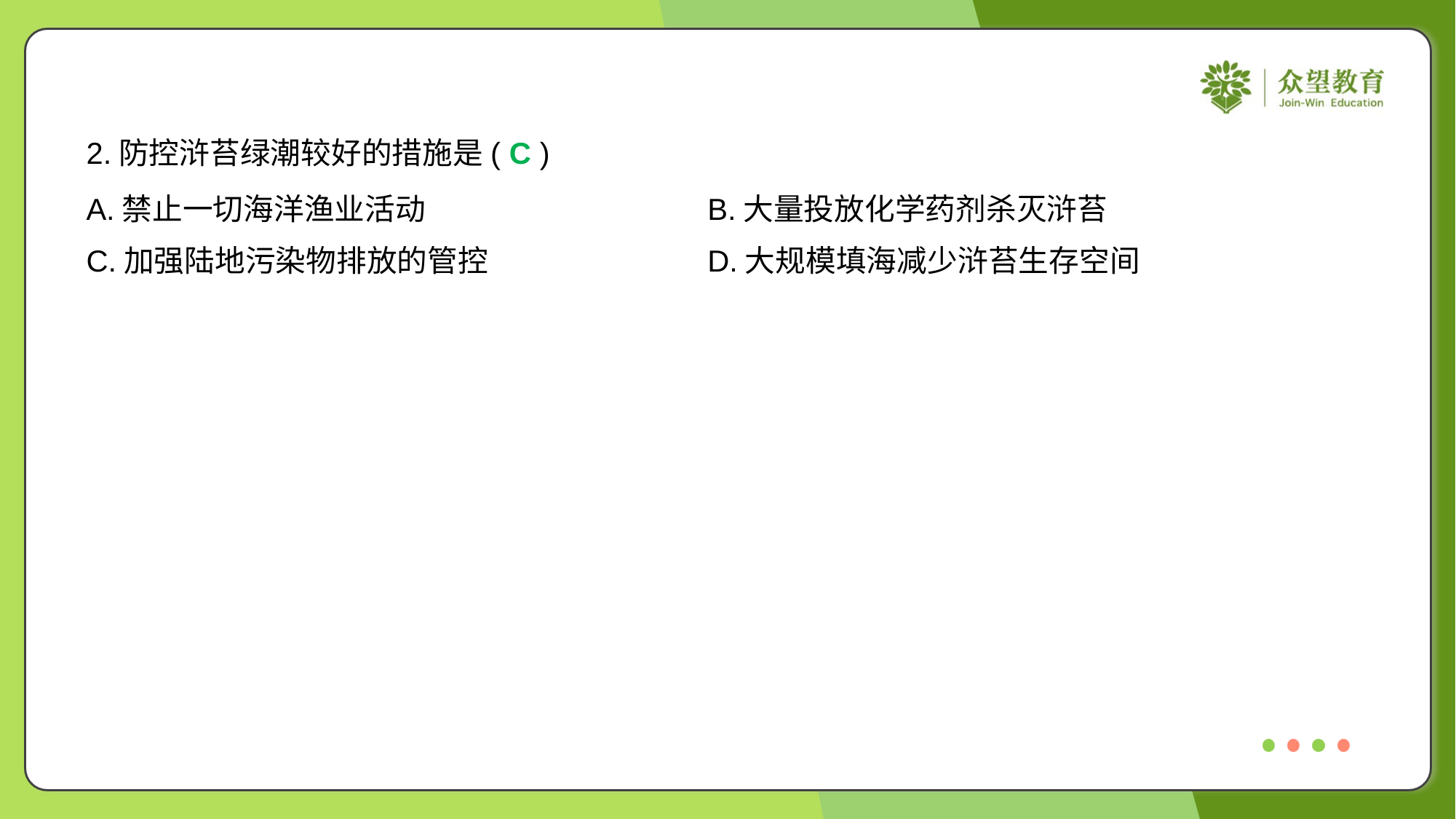

2.防控浒苔绿潮较好的措施是(     )
C
A.禁止一切海洋渔业活动	B.大量投放化学药剂杀灭浒苔
C.加强陆地污染物排放的管控	D.大规模填海减少浒苔生存空间